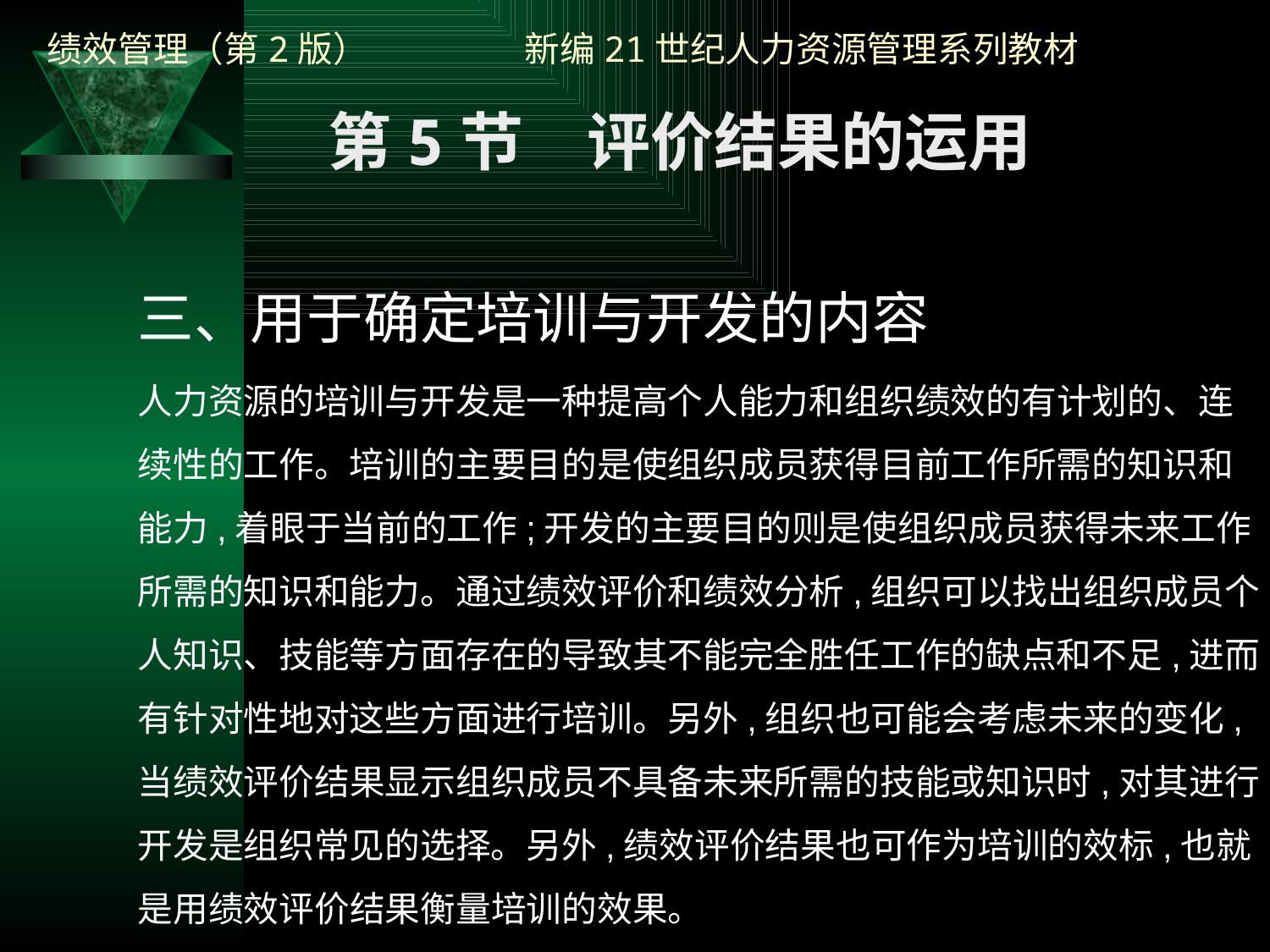

第5节　评价结果的运用
三、用于确定培训与开发的内容
人力资源的培训与开发是一种提高个人能力和组织绩效的有计划的、连续性的工作。培训的主要目的是使组织成员获得目前工作所需的知识和能力,着眼于当前的工作;开发的主要目的则是使组织成员获得未来工作所需的知识和能力。通过绩效评价和绩效分析,组织可以找出组织成员个人知识、技能等方面存在的导致其不能完全胜任工作的缺点和不足,进而有针对性地对这些方面进行培训。另外,组织也可能会考虑未来的变化,当绩效评价结果显示组织成员不具备未来所需的技能或知识时,对其进行开发是组织常见的选择。另外,绩效评价结果也可作为培训的效标,也就是用绩效评价结果衡量培训的效果。